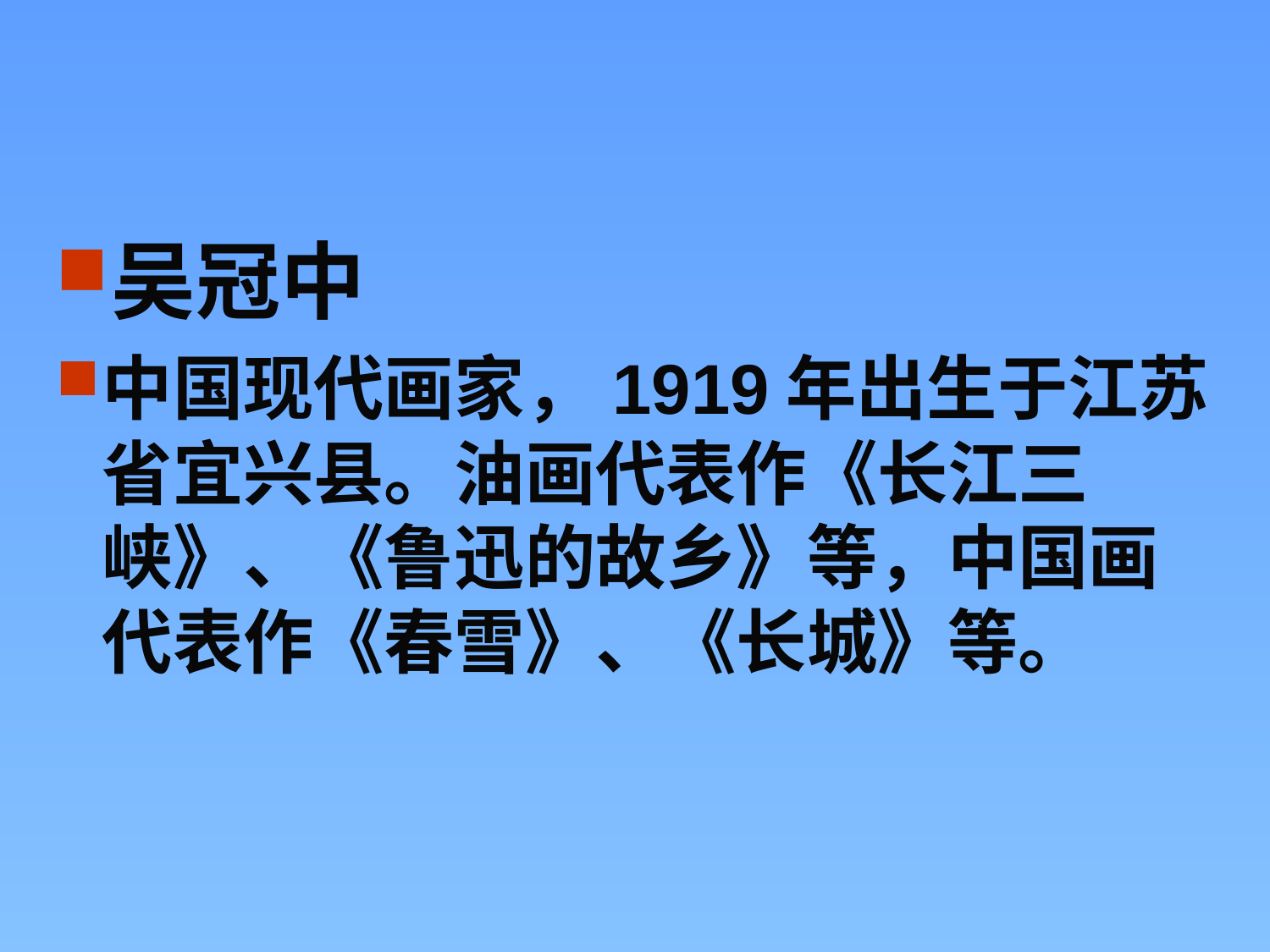

吴冠中
中国现代画家，1919年出生于江苏省宜兴县。油画代表作《长江三峡》、《鲁迅的故乡》等，中国画代表作《春雪》、《长城》等。